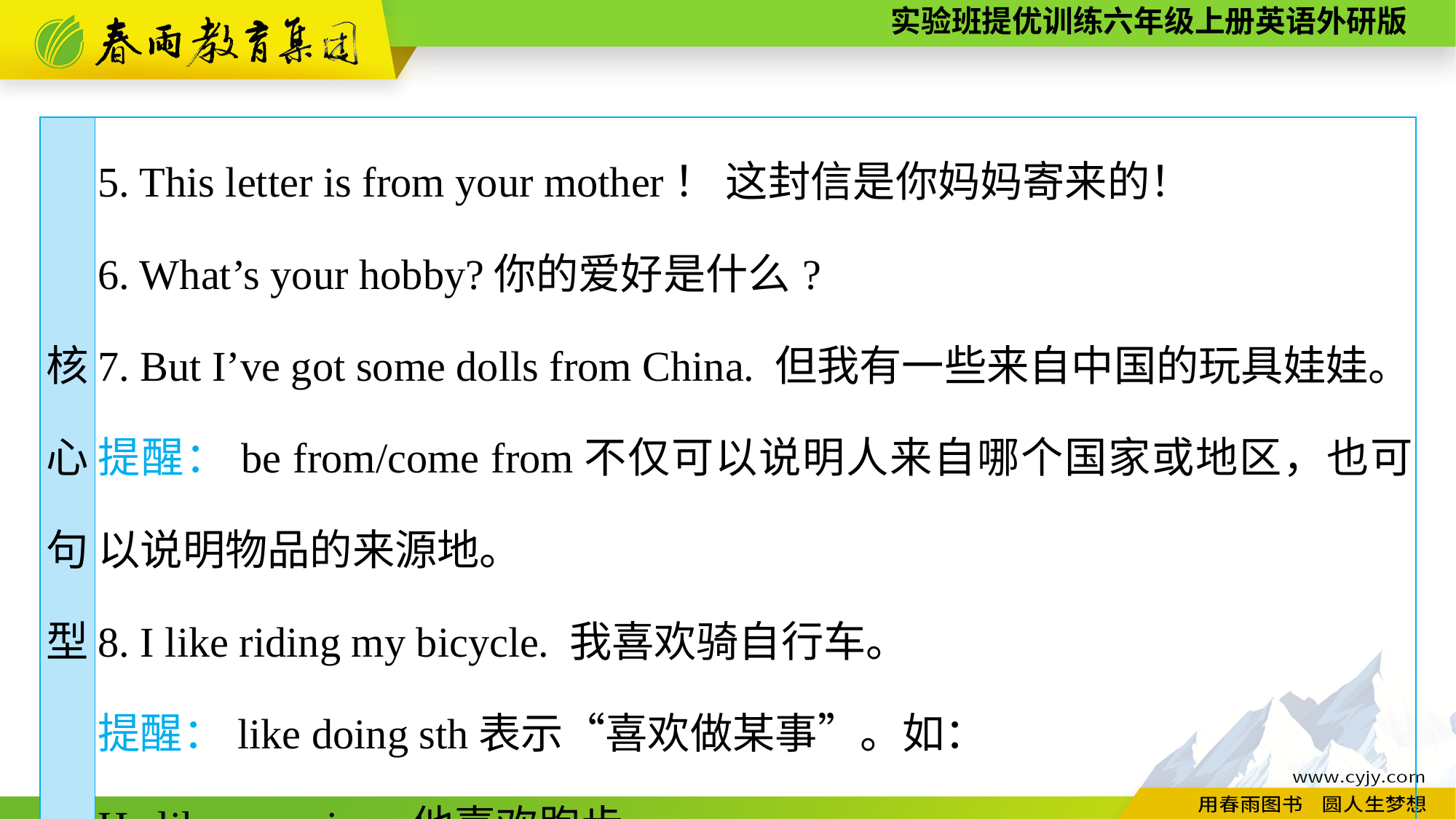

| 核 心 句 型 | 5. This letter is from your mother！ 这封信是你妈妈寄来的！ 6. What’s your hobby?你的爱好是什么? 7. But I’ve got some dolls from China. 但我有一些来自中国的玩具娃娃。 提醒：be from/come from不仅可以说明人来自哪个国家或地区，也可以说明物品的来源地。 8. I like riding my bicycle. 我喜欢骑自行车。 提醒：like doing sth表示“喜欢做某事”。如： He likes running. 他喜欢跑步。 |
| --- | --- |